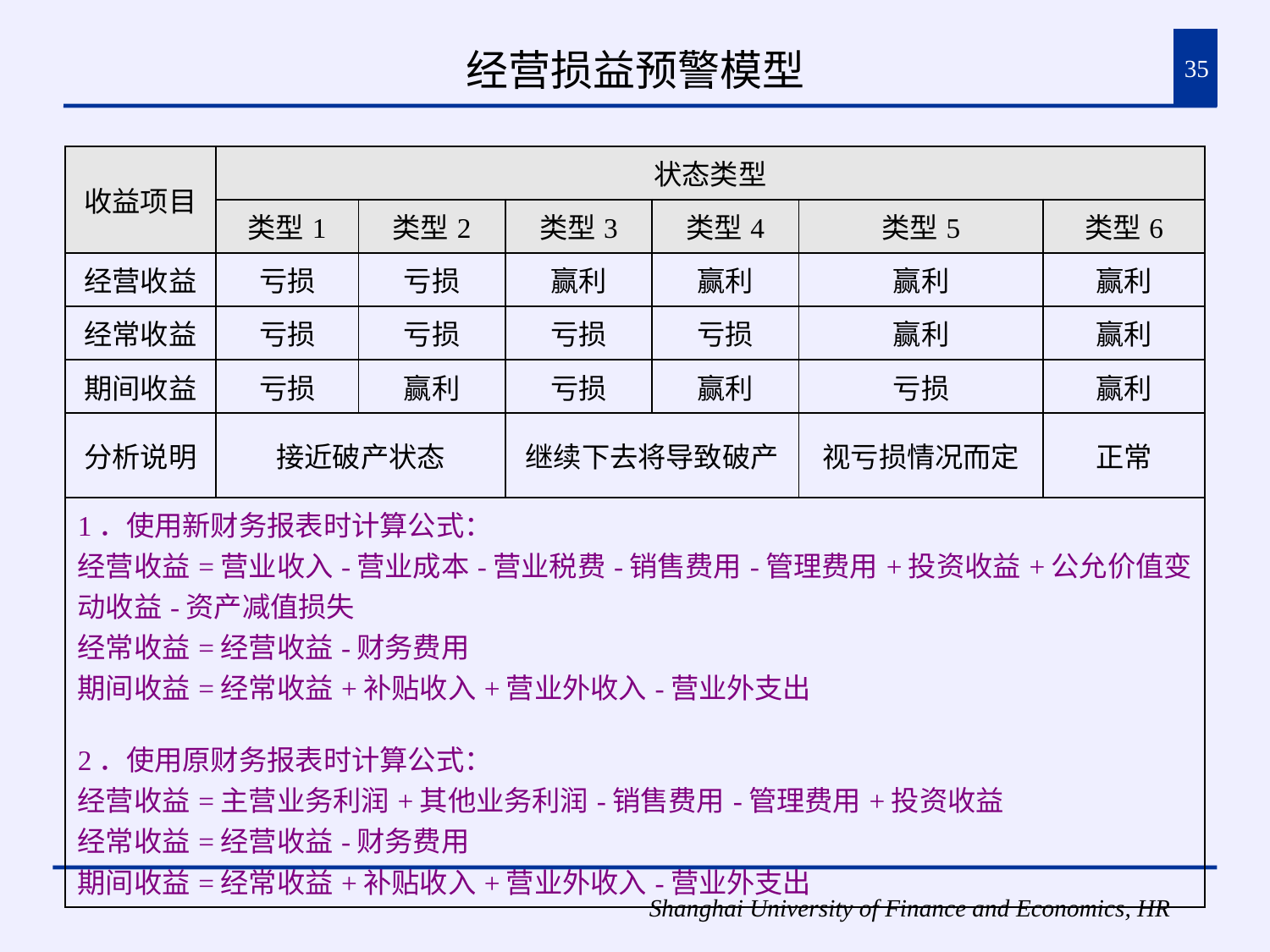

# 经营损益预警模型
35
| 收益项目 | 状态类型 |  |  |  |  |  |
| --- | --- | --- | --- | --- | --- | --- |
|  | 类型1 | 类型2 | 类型3 | 类型4 | 类型5 | 类型6 |
| 经营收益 | 亏损 | 亏损 | 赢利 | 赢利 | 赢利 | 赢利 |
| 经常收益 | 亏损 | 亏损 | 亏损 | 亏损 | 赢利 | 赢利 |
| 期间收益 | 亏损 | 赢利 | 亏损 | 赢利 | 亏损 | 赢利 |
| 分析说明 | 接近破产状态 |  | 继续下去将导致破产 |  | 视亏损情况而定 | 正常 |
| 1．使用新财务报表时计算公式： 经营收益=营业收入-营业成本-营业税费-销售费用-管理费用+投资收益+公允价值变动收益-资产减值损失 经常收益=经营收益-财务费用 期间收益=经常收益+补贴收入+营业外收入-营业外支出 2．使用原财务报表时计算公式： 经营收益=主营业务利润+其他业务利润-销售费用-管理费用+投资收益 经常收益=经营收益-财务费用 期间收益=经常收益+补贴收入+营业外收入-营业外支出 |  |  |  |  |  |  |